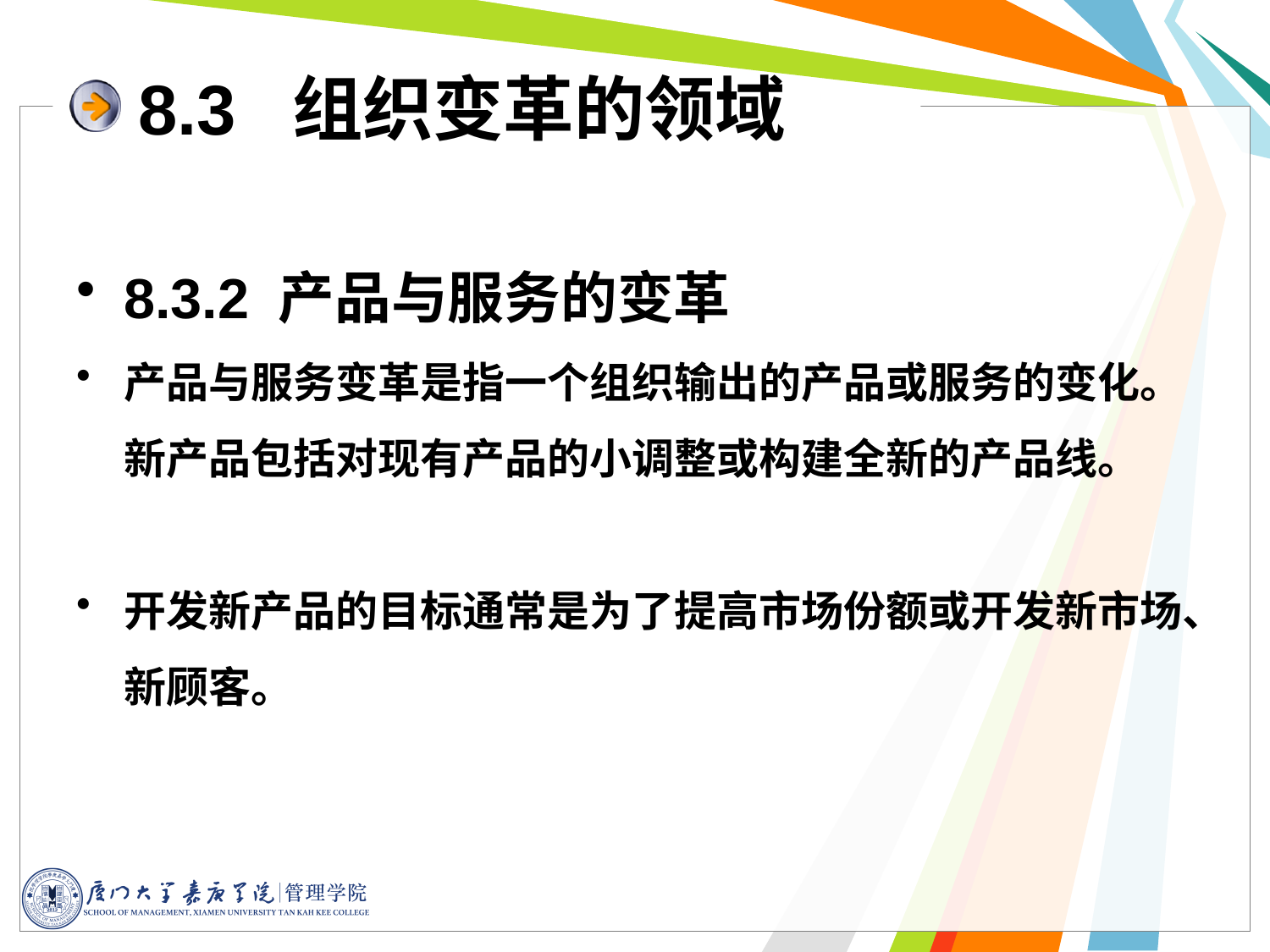

# 8.3  组织变革的领域
8.3.2 产品与服务的变革
产品与服务变革是指一个组织输出的产品或服务的变化。新产品包括对现有产品的小调整或构建全新的产品线。

开发新产品的目标通常是为了提高市场份额或开发新市场、新顾客。